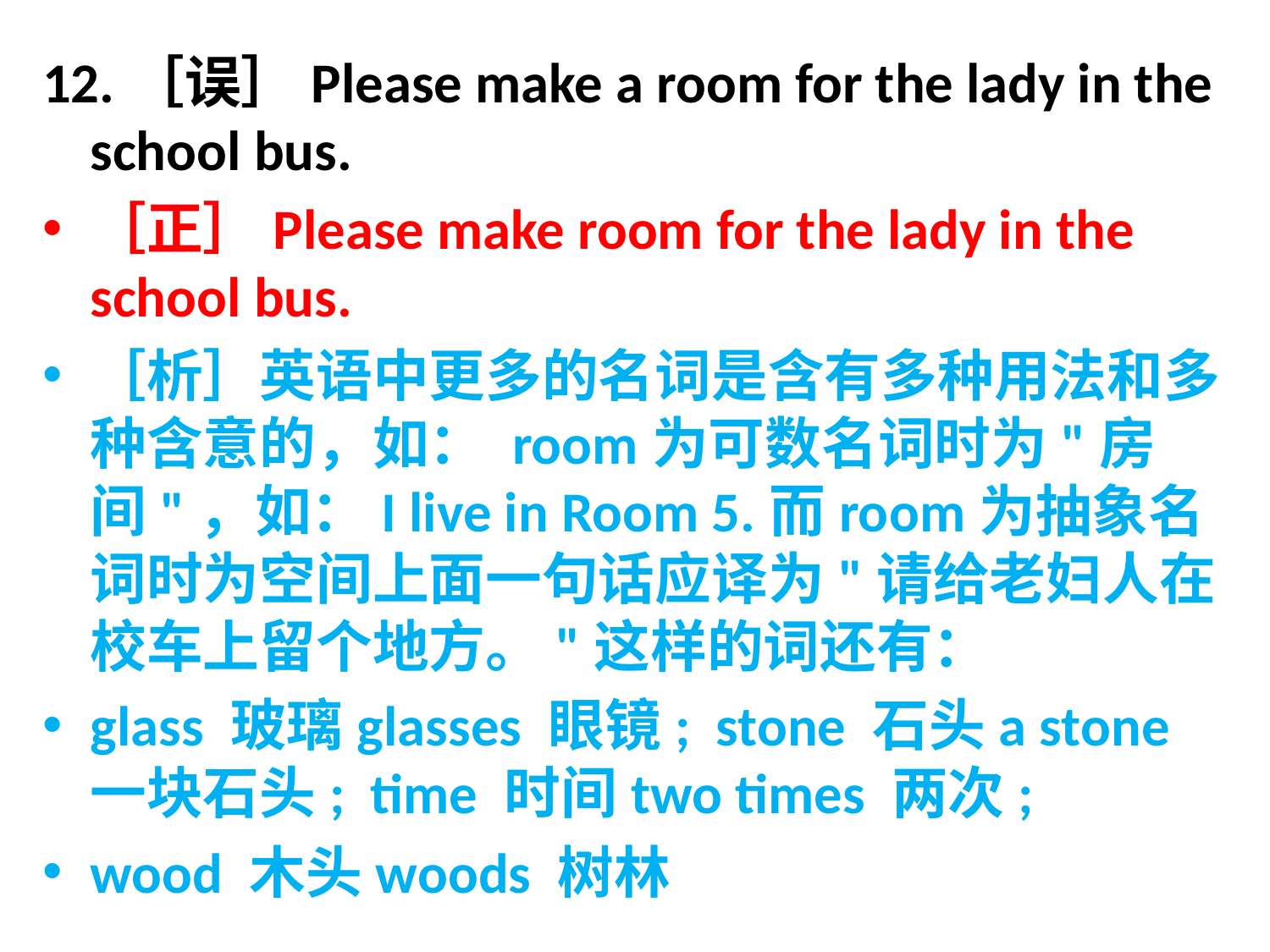

12.［误］Please make a room for the lady in the school bus.
［正］Please make room for the lady in the school bus.
［析］英语中更多的名词是含有多种用法和多种含意的，如： room为可数名词时为"房间"，如：I live in Room 5.而room为抽象名词时为空间上面一句话应译为"请给老妇人在校车上留个地方。"这样的词还有：
glass 玻璃glasses 眼镜;  stone 石头a stone 一块石头;  time 时间two times 两次;
wood 木头woods 树林